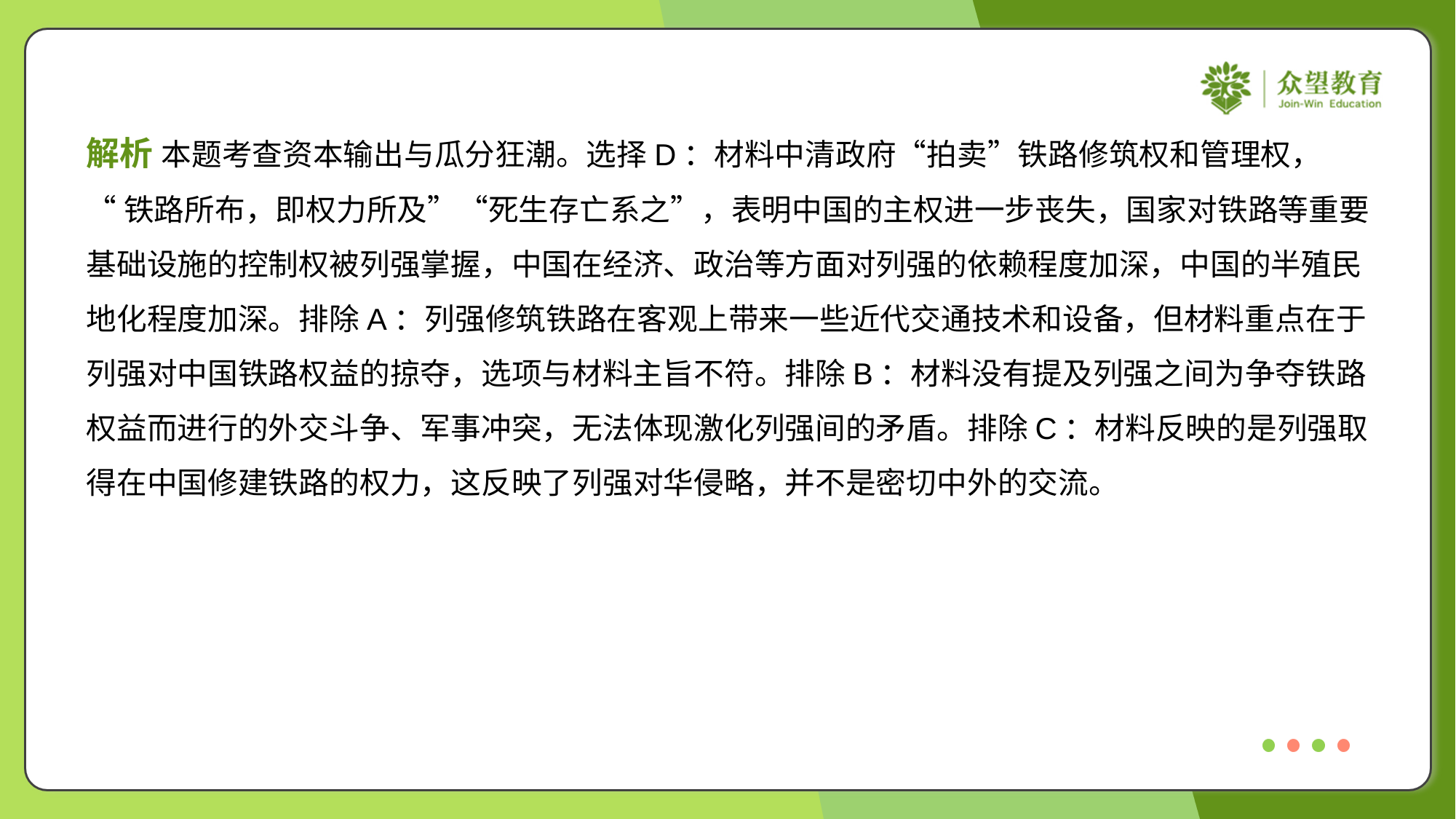

解析 本题考查资本输出与瓜分狂潮。选择D：材料中清政府“拍卖”铁路修筑权和管理权，
“铁路所布，即权力所及”“死生存亡系之”，表明中国的主权进一步丧失，国家对铁路等重要
基础设施的控制权被列强掌握，中国在经济、政治等方面对列强的依赖程度加深，中国的半殖民
地化程度加深。排除A：列强修筑铁路在客观上带来一些近代交通技术和设备，但材料重点在于
列强对中国铁路权益的掠夺，选项与材料主旨不符。排除B：材料没有提及列强之间为争夺铁路
权益而进行的外交斗争、军事冲突，无法体现激化列强间的矛盾。排除C：材料反映的是列强取
得在中国修建铁路的权力，这反映了列强对华侵略，并不是密切中外的交流。